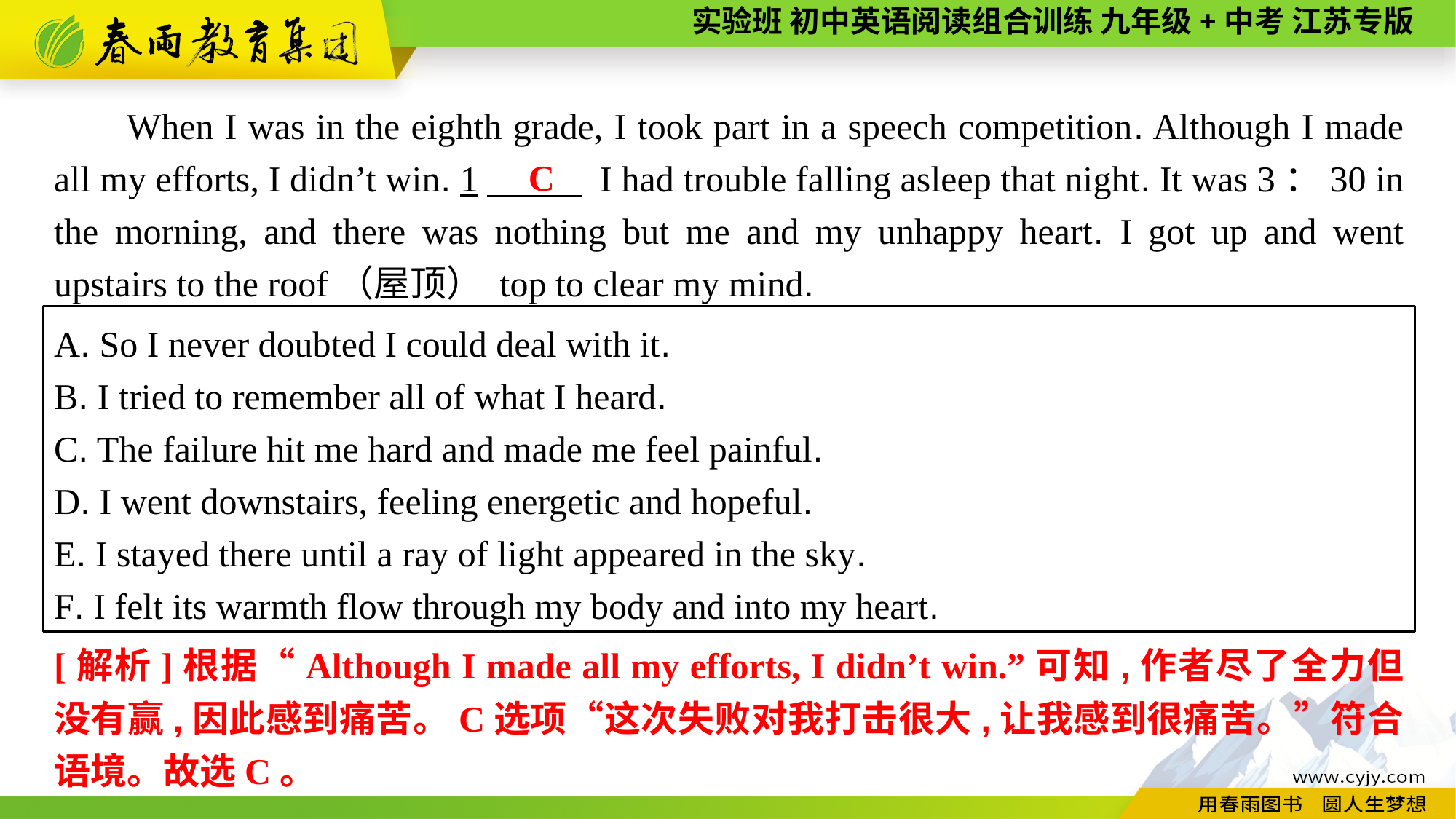

When I was in the eighth grade, I took part in a speech competition. Although I made all my efforts, I didn’t win. 1　        I had trouble falling asleep that night. It was 3：30 in the morning, and there was nothing but me and my unhappy heart. I got up and went upstairs to the roof（屋顶） top to clear my mind.
C
A. So I never doubted I could deal with it.
B. I tried to remember all of what I heard.
C. The failure hit me hard and made me feel painful.
D. I went downstairs, feeling energetic and hopeful.
E. I stayed there until a ray of light appeared in the sky.
F. I felt its warmth flow through my body and into my heart.
[解析]根据“Although I made all my efforts, I didn’t win.”可知,作者尽了全力但没有赢,因此感到痛苦。C选项“这次失败对我打击很大,让我感到很痛苦。”符合语境。故选C。